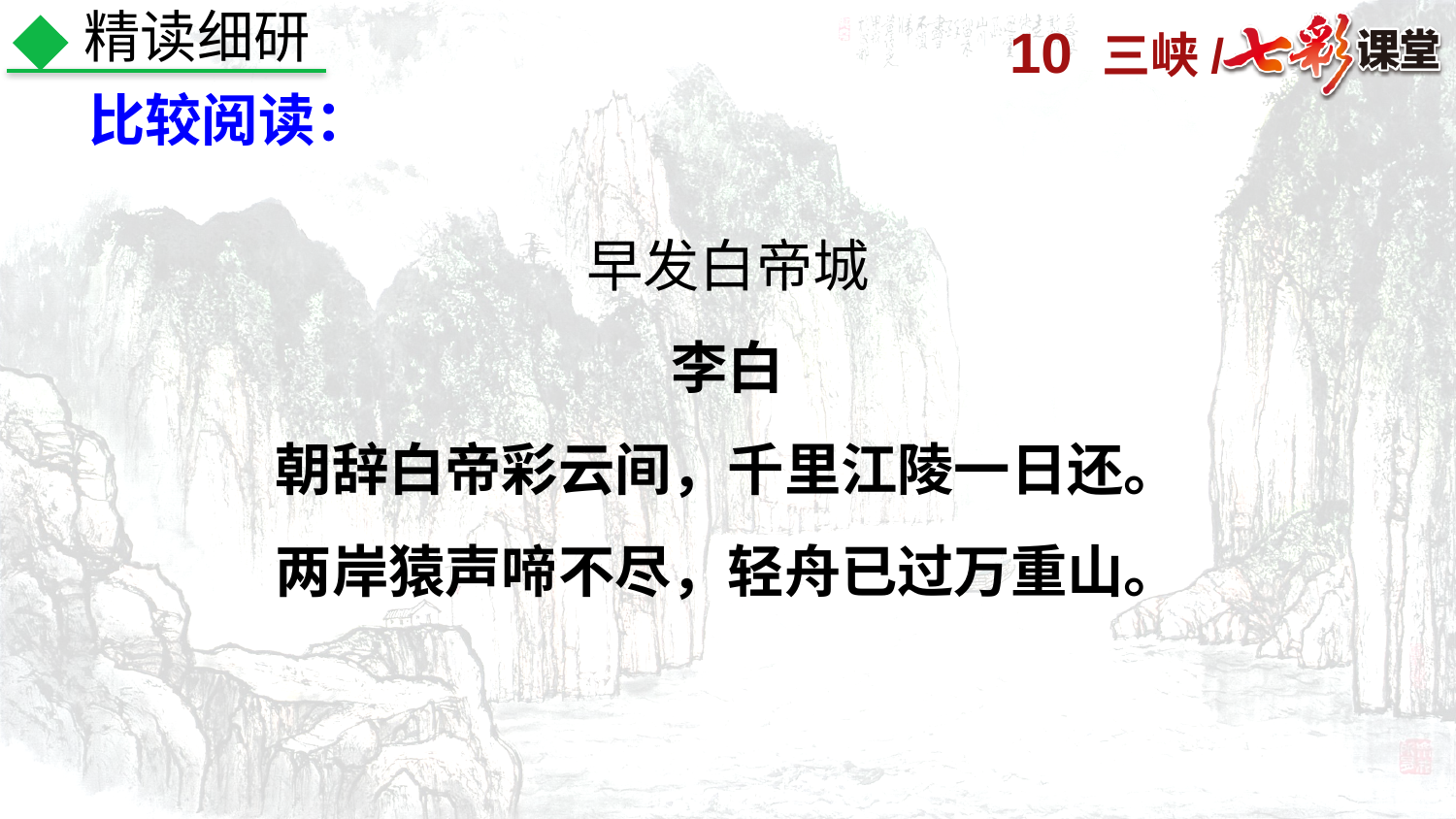

精读细研

比较阅读：
早发白帝城
李白
朝辞白帝彩云间，千里江陵一日还。
两岸猿声啼不尽，轻舟已过万重山。